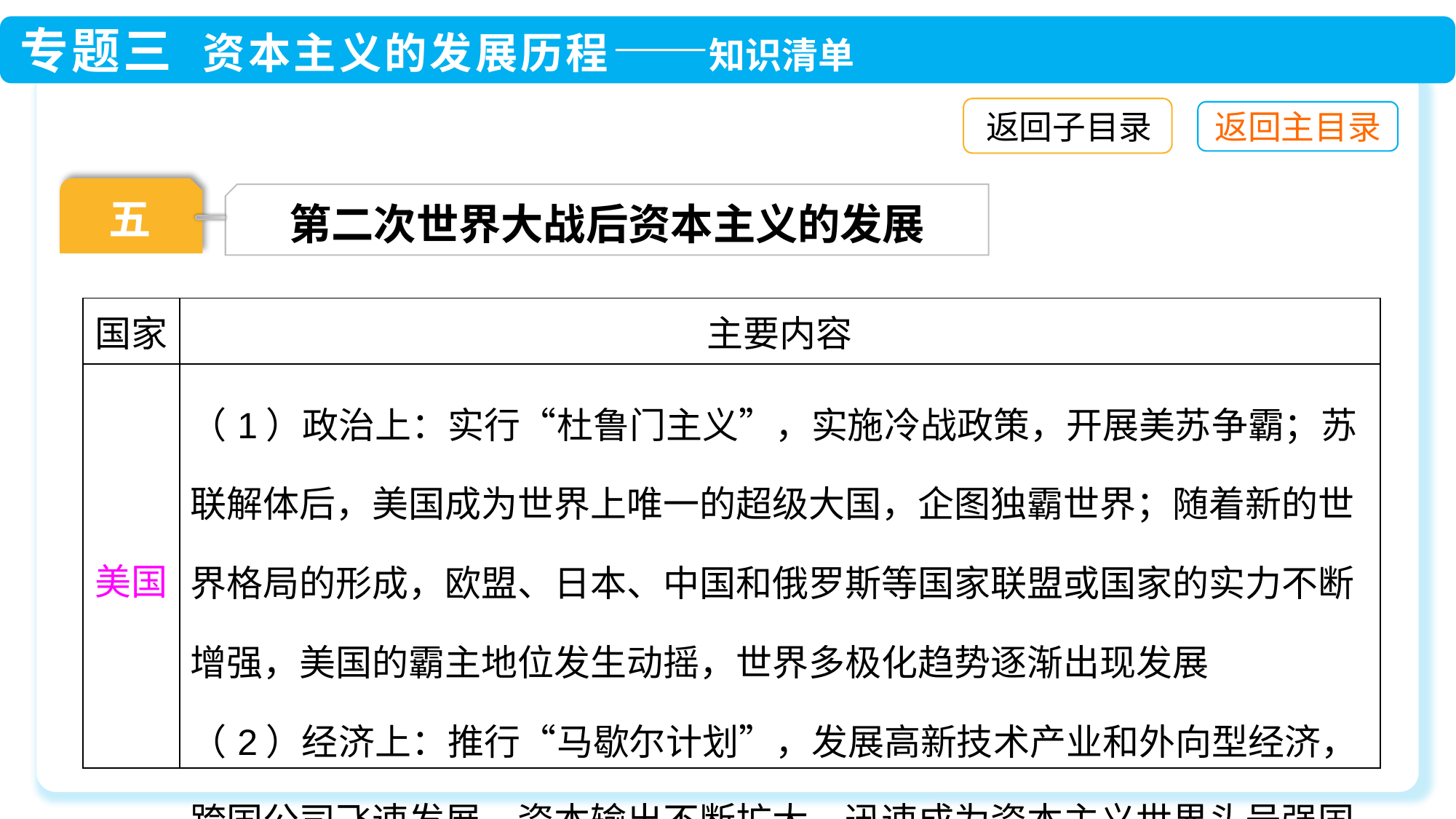

返回子目录
五
第二次世界大战后资本主义的发展

| 国家 | 主要内容 |
| --- | --- |
| 美国 | （1）政治上：实行“杜鲁门主义”，实施冷战政策，开展美苏争霸；苏联解体后，美国成为世界上唯一的超级大国，企图独霸世界；随着新的世界格局的形成，欧盟、日本、中国和俄罗斯等国家联盟或国家的实力不断增强，美国的霸主地位发生动摇，世界多极化趋势逐渐出现发展 （2）经济上：推行“马歇尔计划”，发展高新技术产业和外向型经济，跨国公司飞速发展，资本输出不断扩大，迅速成为资本主义世界头号强国 |